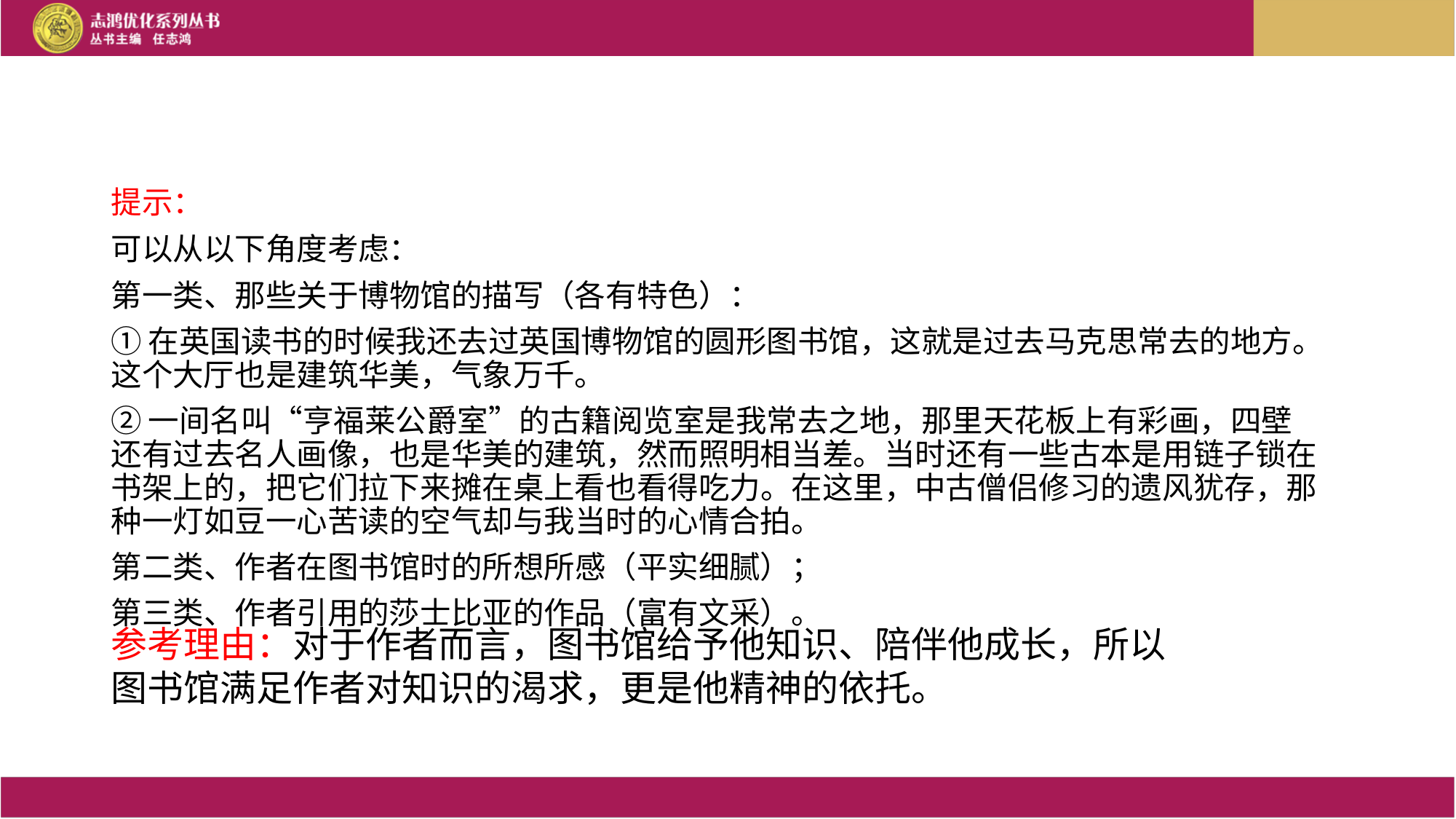

提示：
可以从以下角度考虑：
第一类、那些关于博物馆的描写（各有特色）：
①在英国读书的时候我还去过英国博物馆的圆形图书馆，这就是过去马克思常去的地方。这个大厅也是建筑华美，气象万千。
②一间名叫“亨福莱公爵室”的古籍阅览室是我常去之地，那里天花板上有彩画，四壁还有过去名人画像，也是华美的建筑，然而照明相当差。当时还有一些古本是用链子锁在书架上的，把它们拉下来摊在桌上看也看得吃力。在这里，中古僧侣修习的遗风犹存，那种一灯如豆一心苦读的空气却与我当时的心情合拍。
第二类、作者在图书馆时的所想所感（平实细腻）；
第三类、作者引用的莎士比亚的作品（富有文采）。
参考理由：对于作者而言，图书馆给予他知识、陪伴他成长，所以图书馆满足作者对知识的渴求，更是他精神的依托。